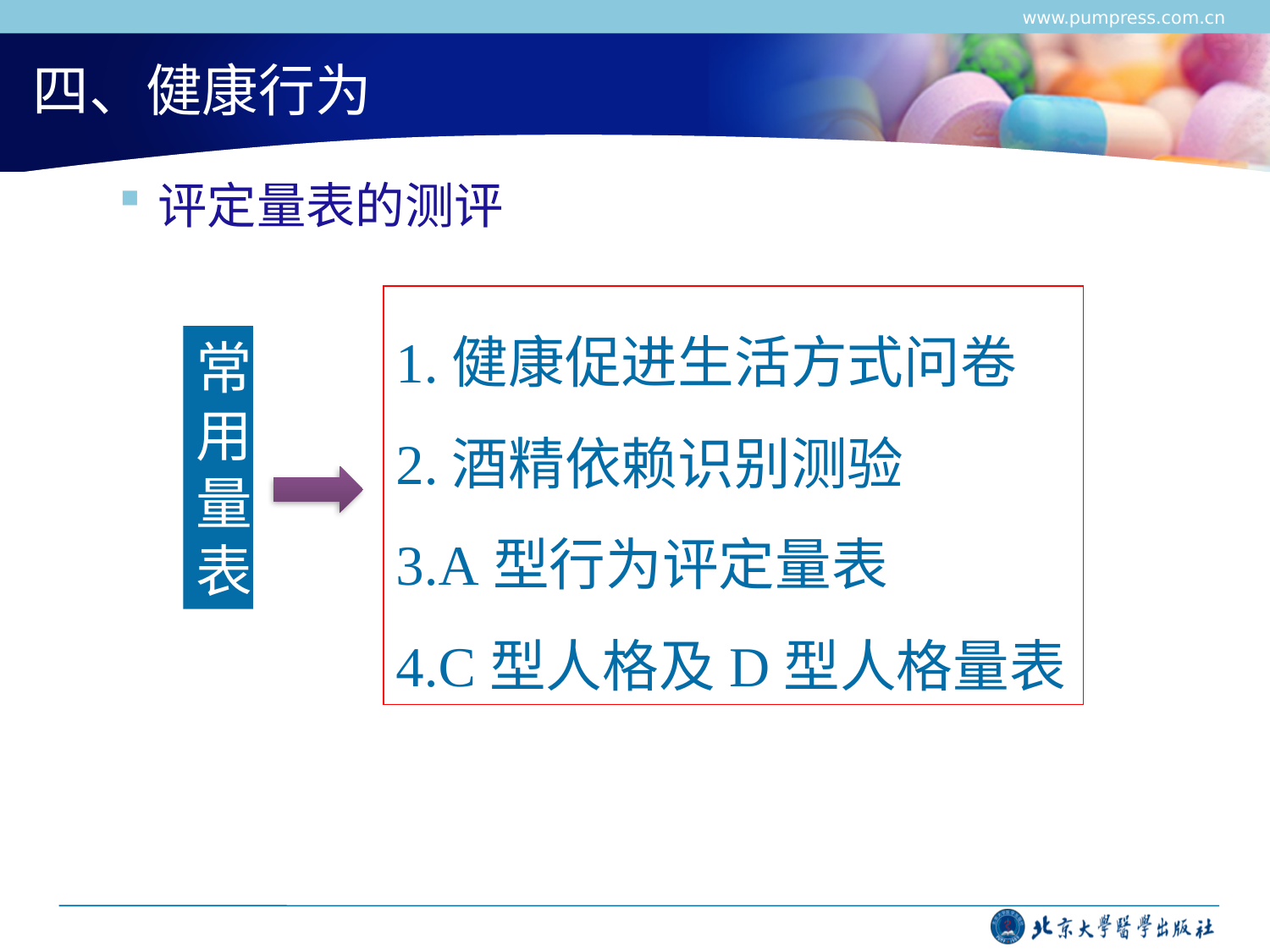

www.pumpress.com.cn
# 四、健康行为
评定量表的测评

1.健康促进生活方式问卷
2.酒精依赖识别测验
3.A型行为评定量表
4.C型人格及D型人格量表
常用量表